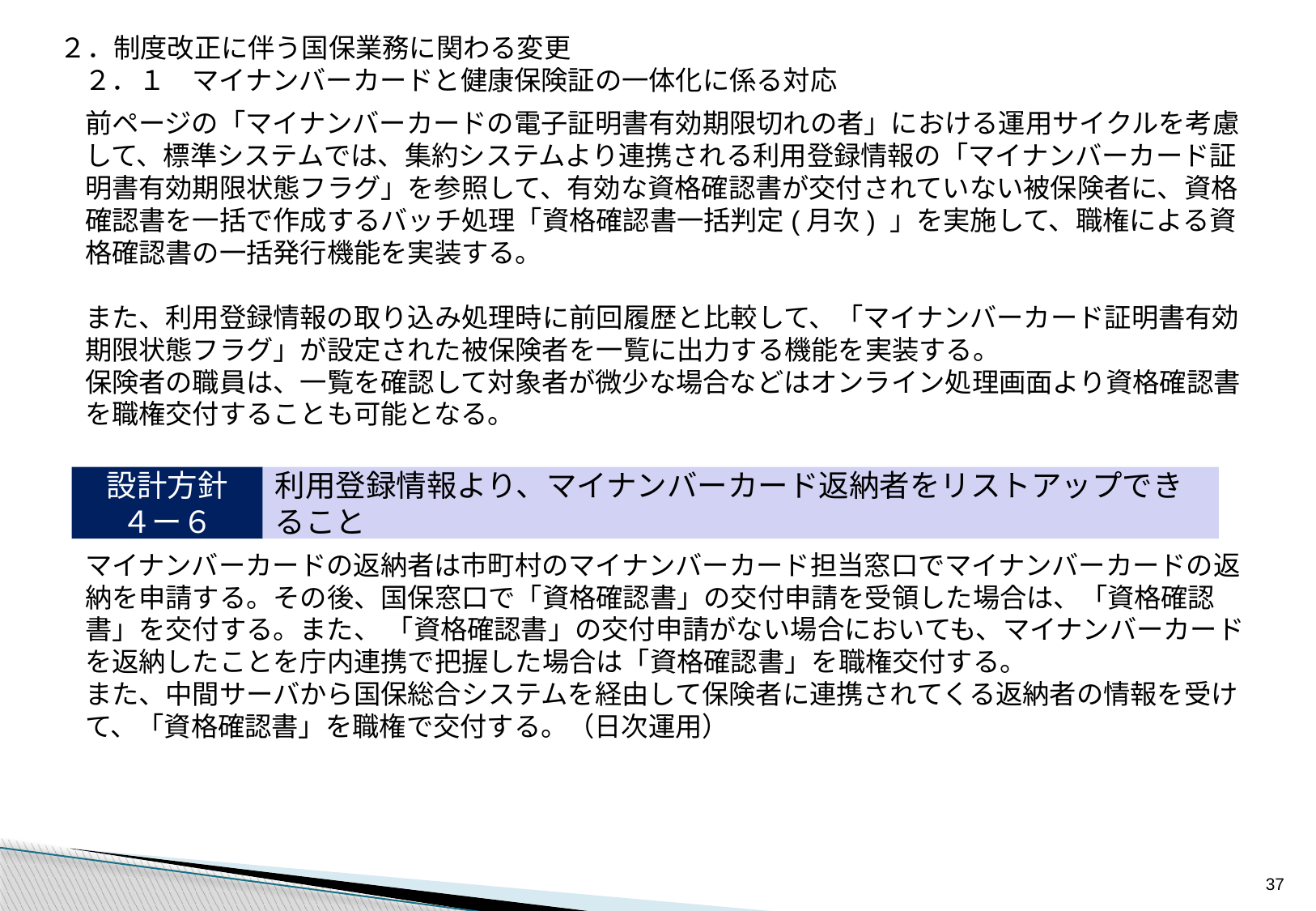

２．制度改正に伴う国保業務に関わる変更
２．１　マイナンバーカードと健康保険証の一体化に係る対応
前ページの「マイナンバーカードの電子証明書有効期限切れの者」における運用サイクルを考慮して、標準システムでは、集約システムより連携される利用登録情報の「マイナンバーカード証明書有効期限状態フラグ」を参照して、有効な資格確認書が交付されていない被保険者に、資格確認書を一括で作成するバッチ処理「資格確認書一括判定(月次) 」を実施して、職権による資格確認書の一括発行機能を実装する。

また、利用登録情報の取り込み処理時に前回履歴と比較して、「マイナンバーカード証明書有効期限状態フラグ」が設定された被保険者を一覧に出力する機能を実装する。
保険者の職員は、一覧を確認して対象者が微少な場合などはオンライン処理画面より資格確認書を職権交付することも可能となる。
設計方針
４ー６
利用登録情報より、マイナンバーカード返納者をリストアップできること
マイナンバーカードの返納者は市町村のマイナンバーカード担当窓口でマイナンバーカードの返納を申請する。その後、国保窓口で「資格確認書」の交付申請を受領した場合は、「資格確認書」を交付する。また、 「資格確認書」の交付申請がない場合においても、マイナンバーカードを返納したことを庁内連携で把握した場合は「資格確認書」を職権交付する。
また、中間サーバから国保総合システムを経由して保険者に連携されてくる返納者の情報を受けて、「資格確認書」を職権で交付する。（日次運用）
37